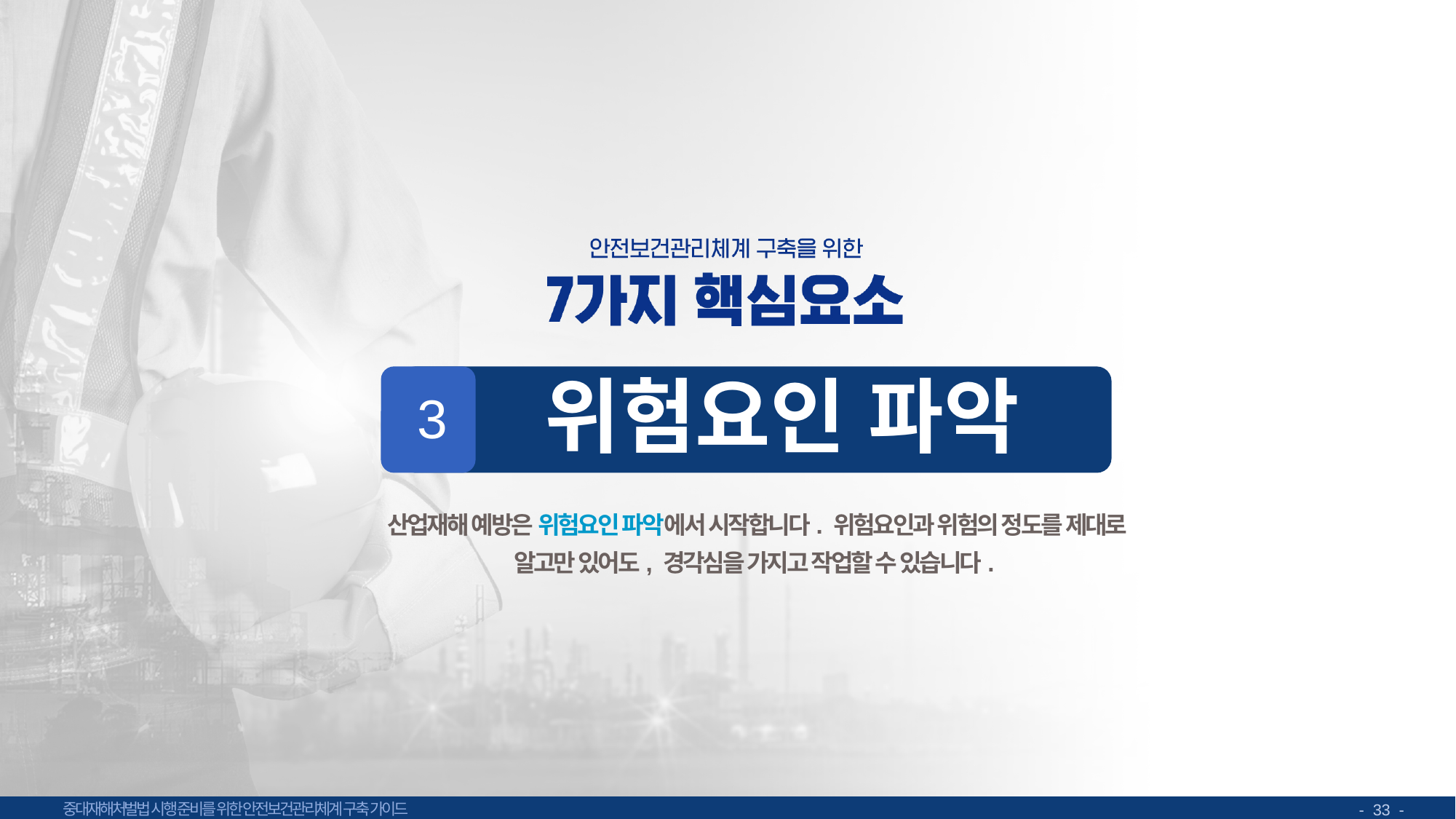

위험요인 파악

3
산업재해 예방은 위험요인 파악에서 시작합니다. 위험요인과 위험의 정도를 제대로 알고만 있어도, 경각심을 가지고 작업할 수 있습니다.
-  33  -